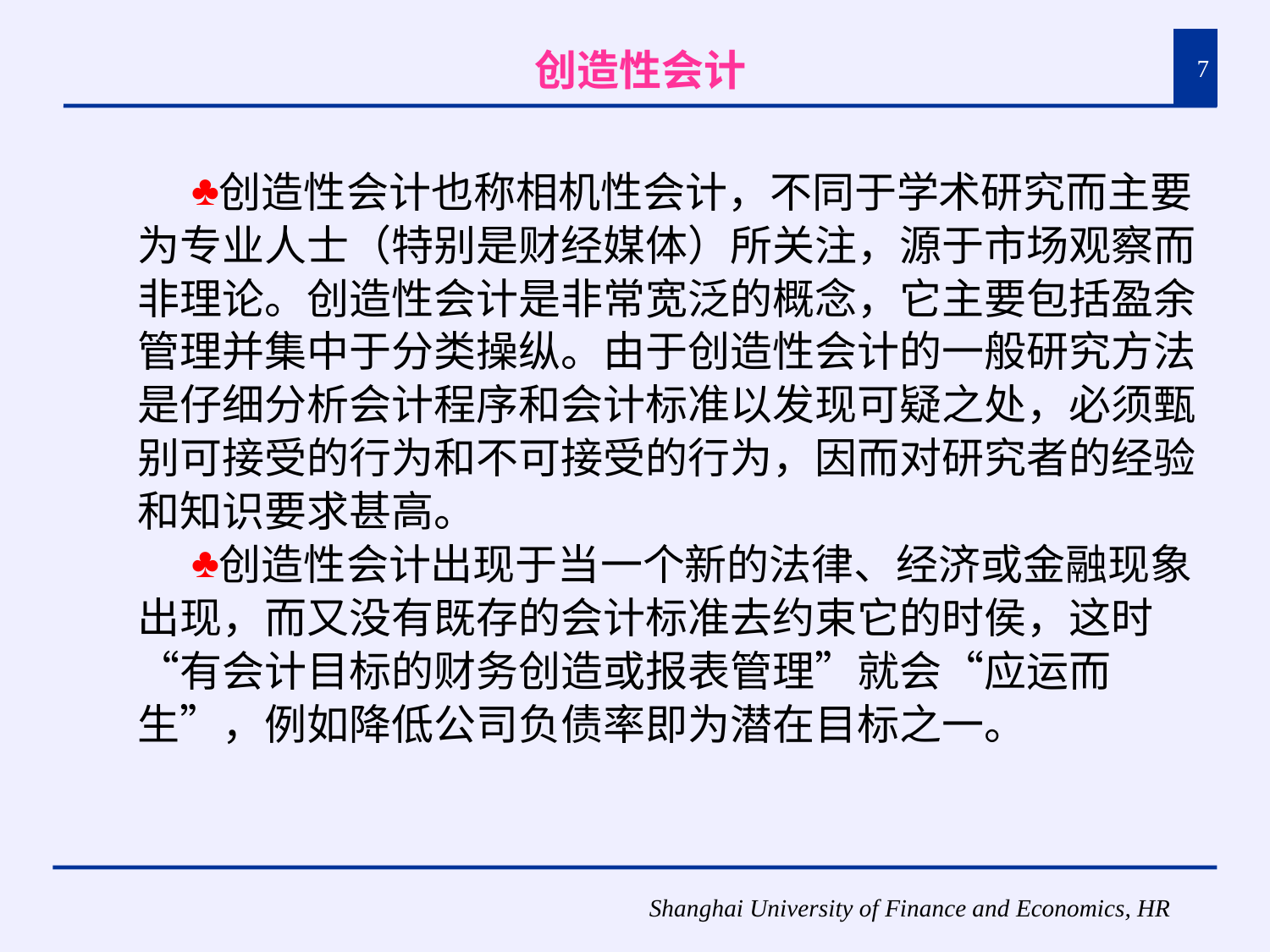

# 创造性会计
7
创造性会计也称相机性会计，不同于学术研究而主要为专业人士（特别是财经媒体）所关注，源于市场观察而非理论。创造性会计是非常宽泛的概念，它主要包括盈余管理并集中于分类操纵。由于创造性会计的一般研究方法是仔细分析会计程序和会计标准以发现可疑之处，必须甄别可接受的行为和不可接受的行为，因而对研究者的经验和知识要求甚高。
创造性会计出现于当一个新的法律、经济或金融现象出现，而又没有既存的会计标准去约束它的时侯，这时“有会计目标的财务创造或报表管理”就会“应运而生”，例如降低公司负债率即为潜在目标之一。